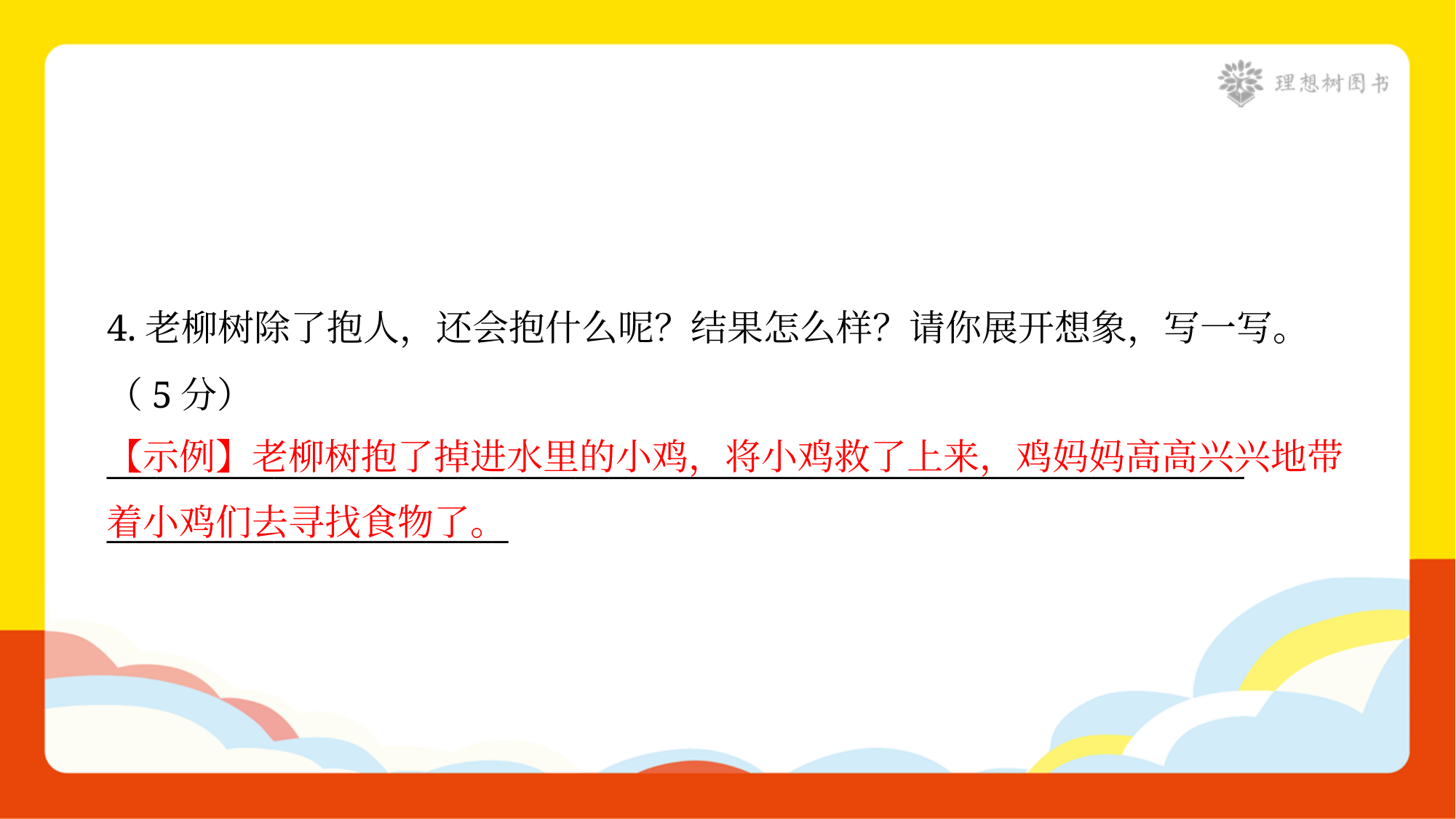

4.老柳树除了抱人，还会抱什么呢？结果怎么样？请你展开想象，写一写。
（5分）
____________________________________________________________________
________________________
【示例】老柳树抱了掉进水里的小鸡，将小鸡救了上来，鸡妈妈高高兴兴地带着小鸡们去寻找食物了。